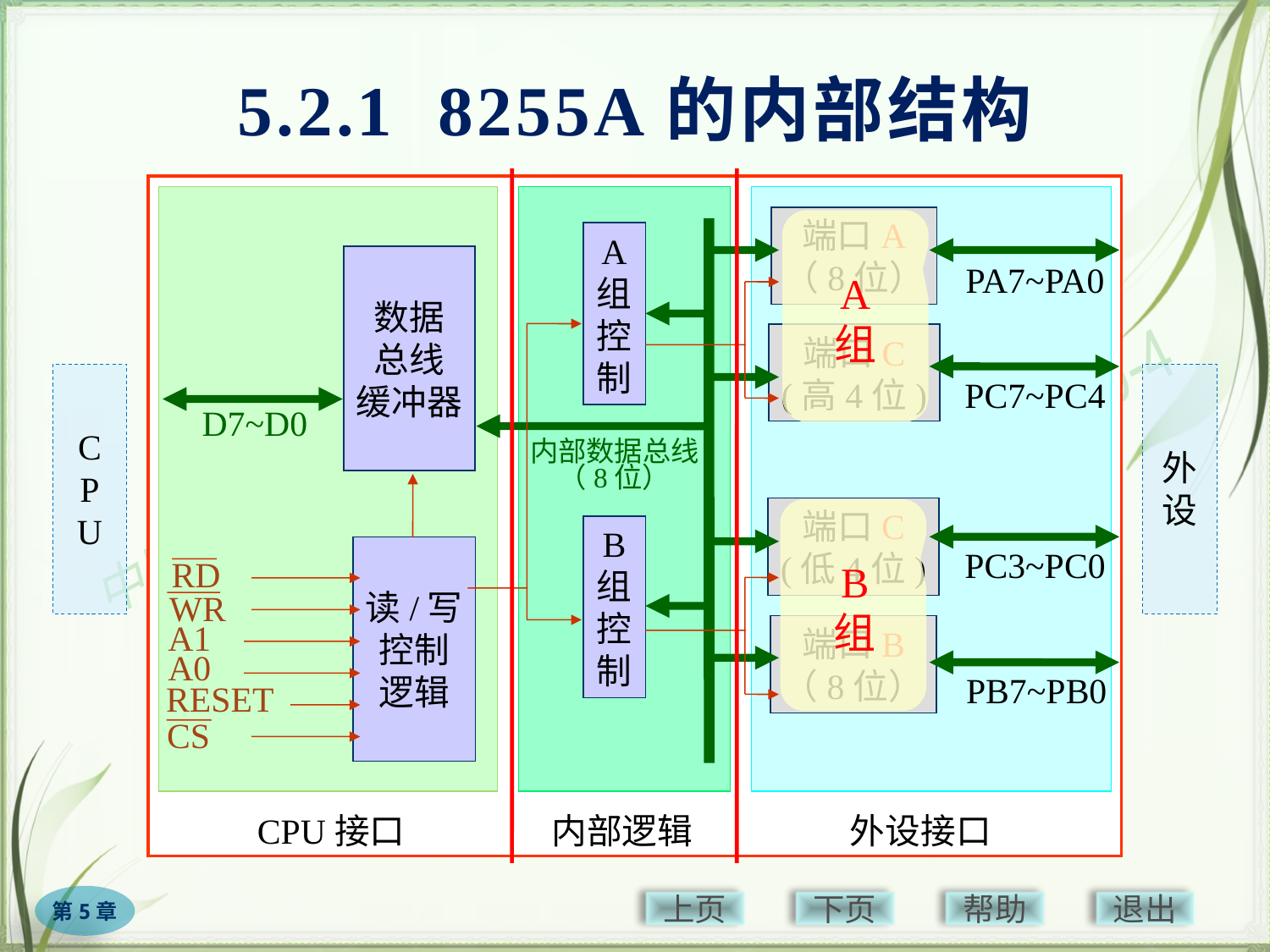

# 5.2.1  8255A的内部结构

端口A
（8位）
端口C
(高4位)
端口C
(低4位)
端口B
（8位）
A
组
控
制

数据
总线
缓冲器

B
组
控
制

读/写
控制
逻辑

内部数据总线
（8位）

PA7~PA0

PC7~PC4

PC3~PC0

PB7~PB0

D7~D0

RD

WR

A1
A0
RESET
CS

A
组

C
P
U

外
设

B
组
CPU接口
内部逻辑
外设接口